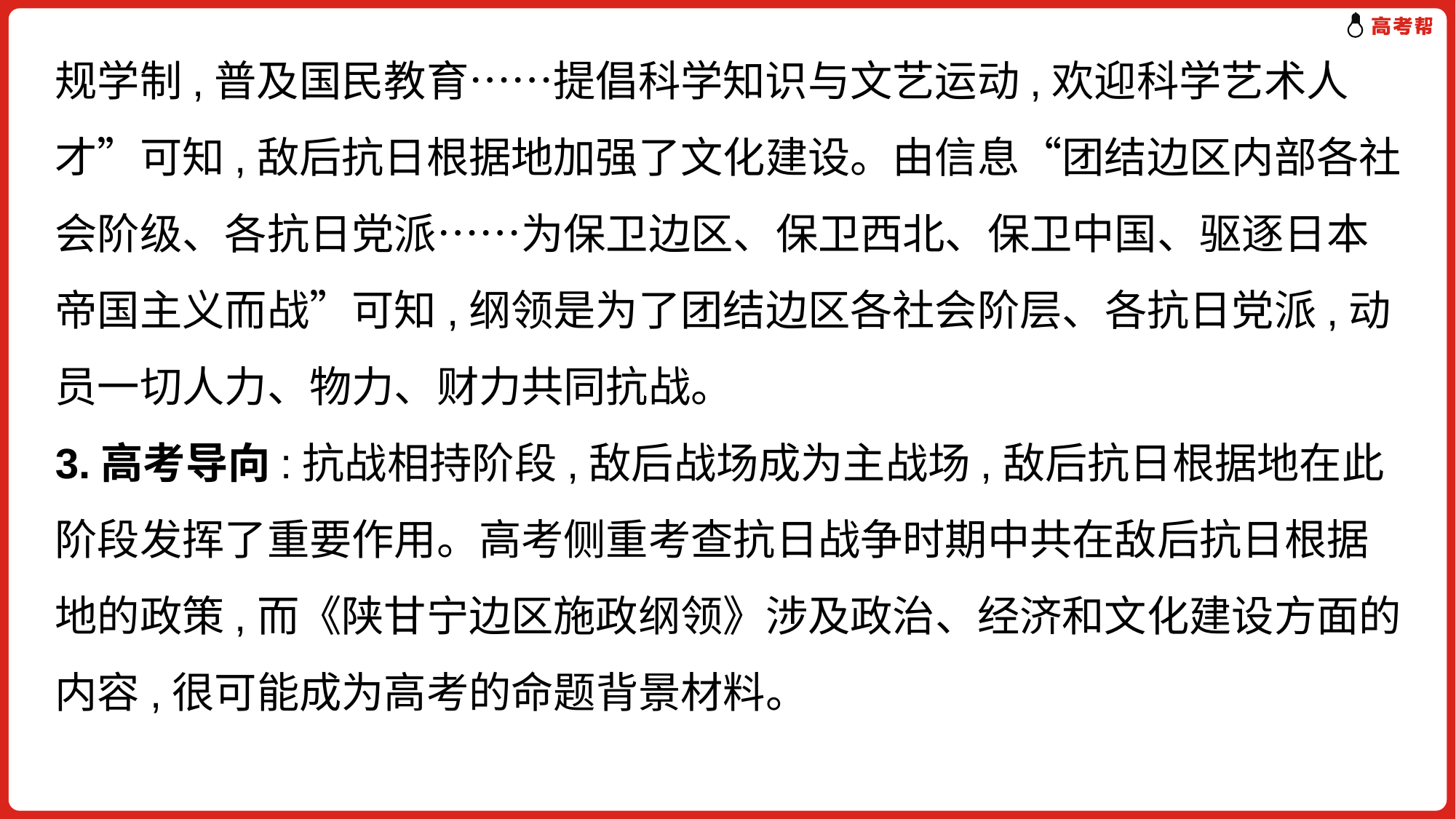

规学制,普及国民教育……提倡科学知识与文艺运动,欢迎科学艺术人才”可知,敌后抗日根据地加强了文化建设。由信息“团结边区内部各社会阶级、各抗日党派……为保卫边区、保卫西北、保卫中国、驱逐日本帝国主义而战”可知,纲领是为了团结边区各社会阶层、各抗日党派,动员一切人力、物力、财力共同抗战。
3.高考导向:抗战相持阶段,敌后战场成为主战场,敌后抗日根据地在此阶段发挥了重要作用。高考侧重考查抗日战争时期中共在敌后抗日根据地的政策,而《陕甘宁边区施政纲领》涉及政治、经济和文化建设方面的内容,很可能成为高考的命题背景材料。